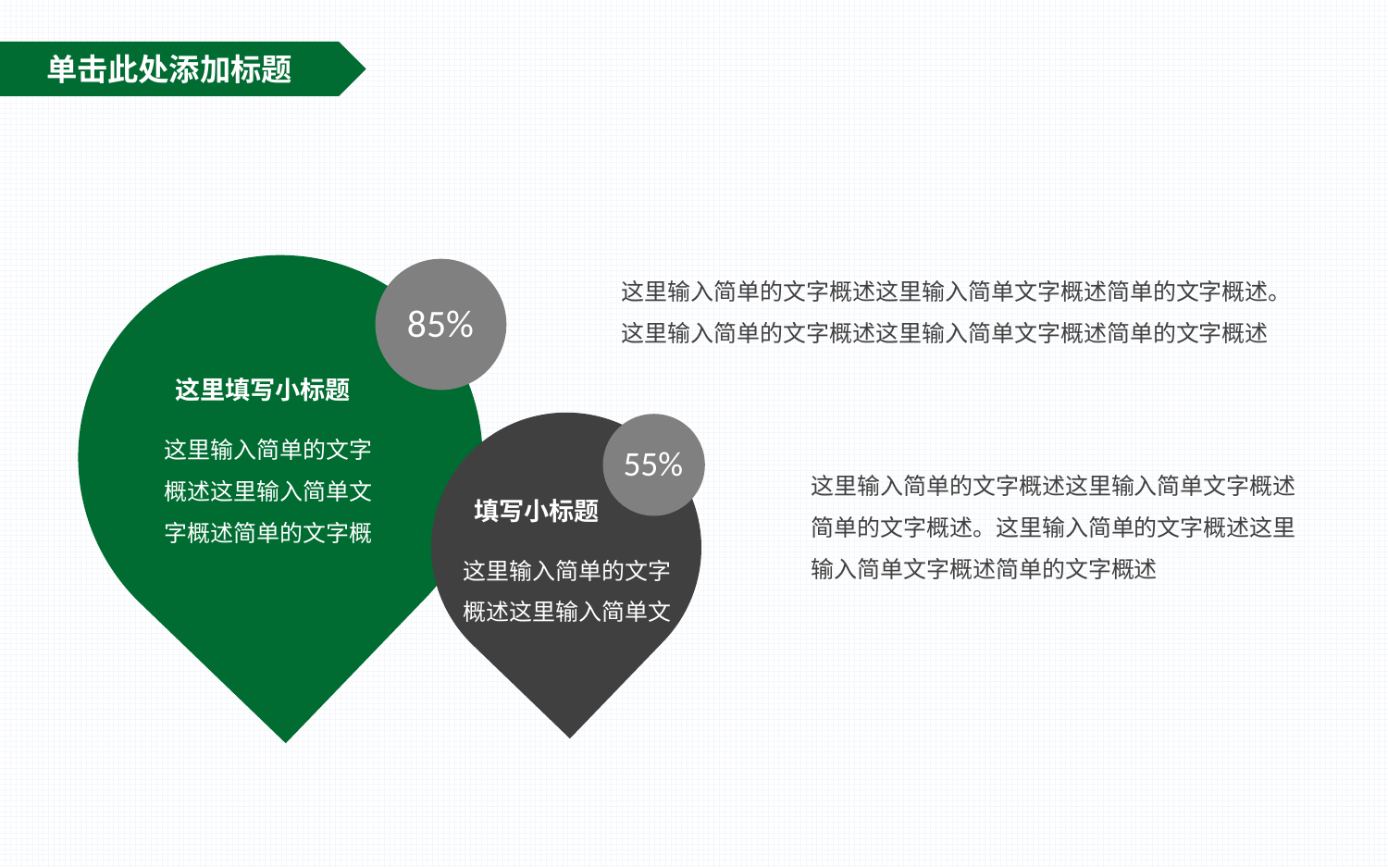

单击此处添加标题
这里输入简单的文字概述这里输入简单文字概述简单的文字概述。
这里输入简单的文字概述这里输入简单文字概述简单的文字概述

85%
这里填写小标题
这里输入简单的文字
概述这里输入简单文
字概述简单的文字概

55%
这里输入简单的文字概述这里输入简单文字概述简单的文字概述。这里输入简单的文字概述这里输入简单文字概述简单的文字概述
填写小标题
这里输入简单的文字
概述这里输入简单文